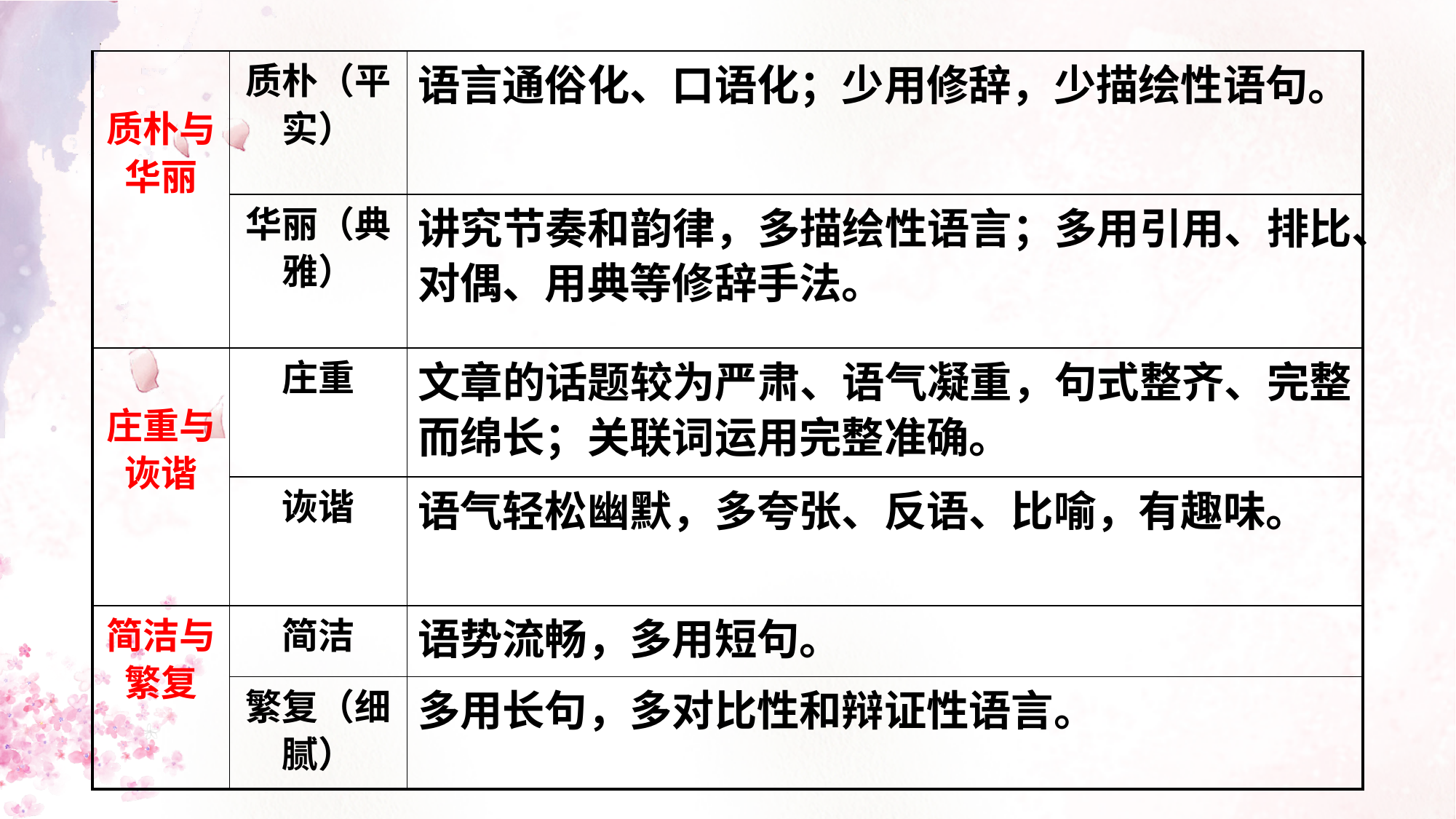

| 质朴与华丽 | 质朴（平实） | 语言通俗化、口语化；少用修辞，少描绘性语句。 |
| --- | --- | --- |
|  | 华丽（典雅） | 讲究节奏和韵律，多描绘性语言；多用引用、排比、对偶、用典等修辞手法。 |
| 庄重与诙谐 | 庄重 | 文章的话题较为严肃、语气凝重，句式整齐、完整而绵长；关联词运用完整准确。 |
|  | 诙谐 | 语气轻松幽默，多夸张、反语、比喻，有趣味。 |
| 简洁与繁复 | 简洁 | 语势流畅，多用短句。 |
|  | 繁复（细腻） | 多用长句，多对比性和辩证性语言。 |